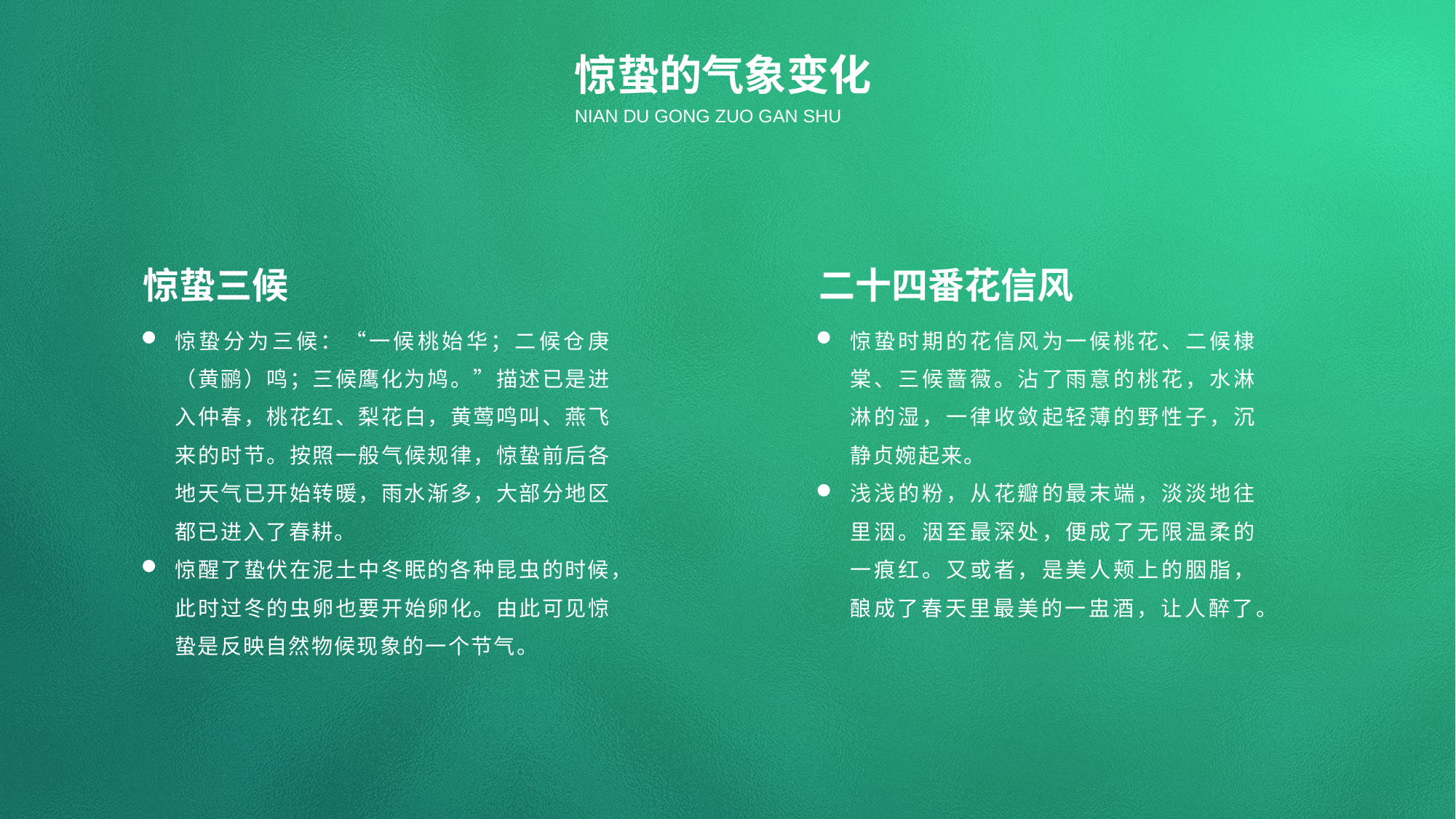

惊蛰的气象变化
NIAN DU GONG ZUO GAN SHU
惊蛰三候
二十四番花信风
惊蛰分为三候：“一候桃始华；二候仓庚（黄鹂）鸣；三候鹰化为鸠。”描述已是进入仲春，桃花红、梨花白，黄莺鸣叫、燕飞来的时节。按照一般气候规律，惊蛰前后各地天气已开始转暖，雨水渐多，大部分地区都已进入了春耕。
惊醒了蛰伏在泥土中冬眠的各种昆虫的时候，此时过冬的虫卵也要开始卵化。由此可见惊蛰是反映自然物候现象的一个节气。
惊蛰时期的花信风为一候桃花、二候棣棠、三候蔷薇。沾了雨意的桃花，水淋淋的湿，一律收敛起轻薄的野性子，沉静贞婉起来。
浅浅的粉，从花瓣的最末端，淡淡地往里洇。洇至最深处，便成了无限温柔的一痕红。又或者，是美人颊上的胭脂，酿成了春天里最美的一盅酒，让人醉了。